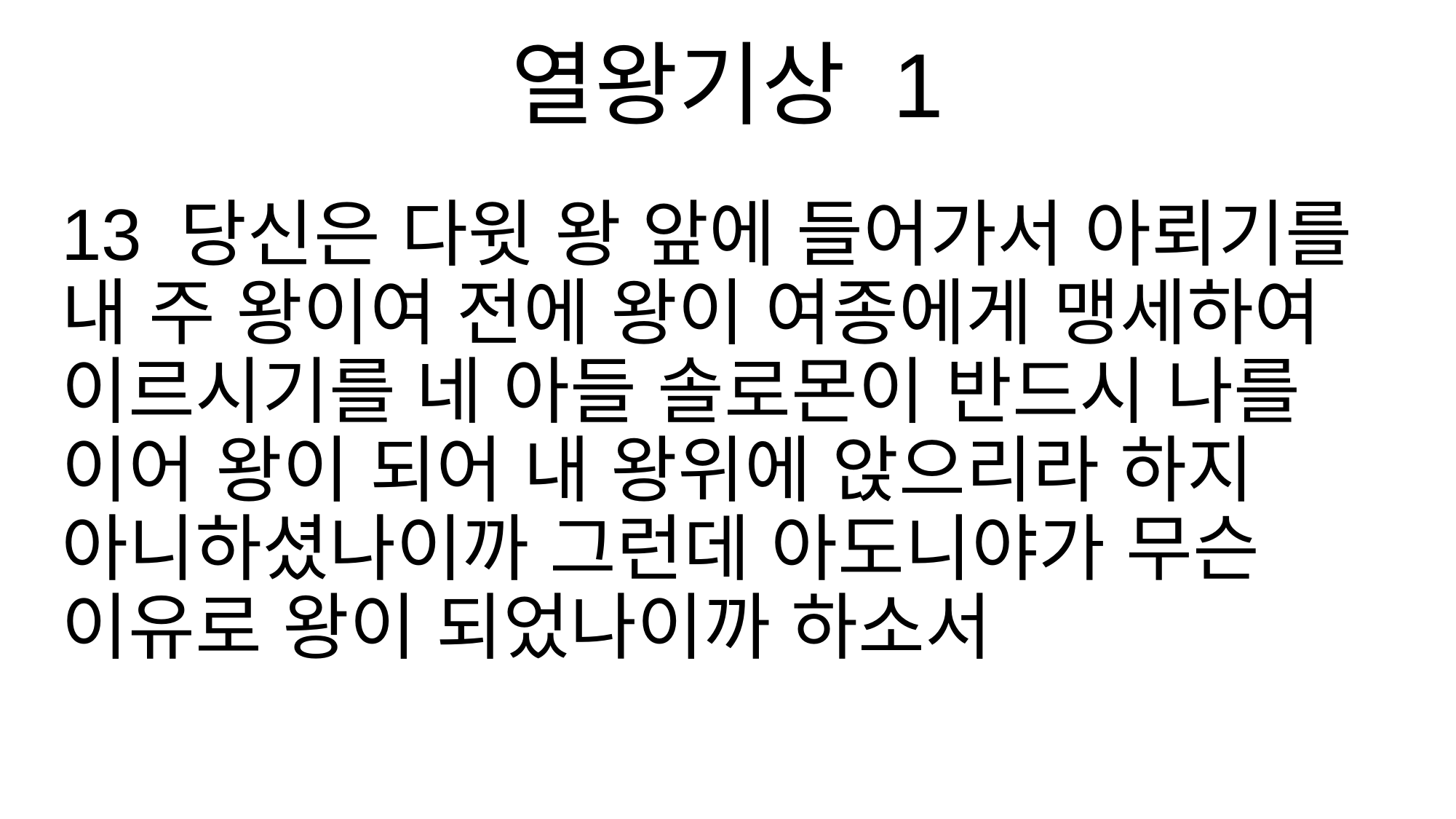

열왕기상 1
13 당신은 다윗 왕 앞에 들어가서 아뢰기를 내 주 왕이여 전에 왕이 여종에게 맹세하여 이르시기를 네 아들 솔로몬이 반드시 나를 이어 왕이 되어 내 왕위에 앉으리라 하지 아니하셨나이까 그런데 아도니야가 무슨 이유로 왕이 되었나이까 하소서